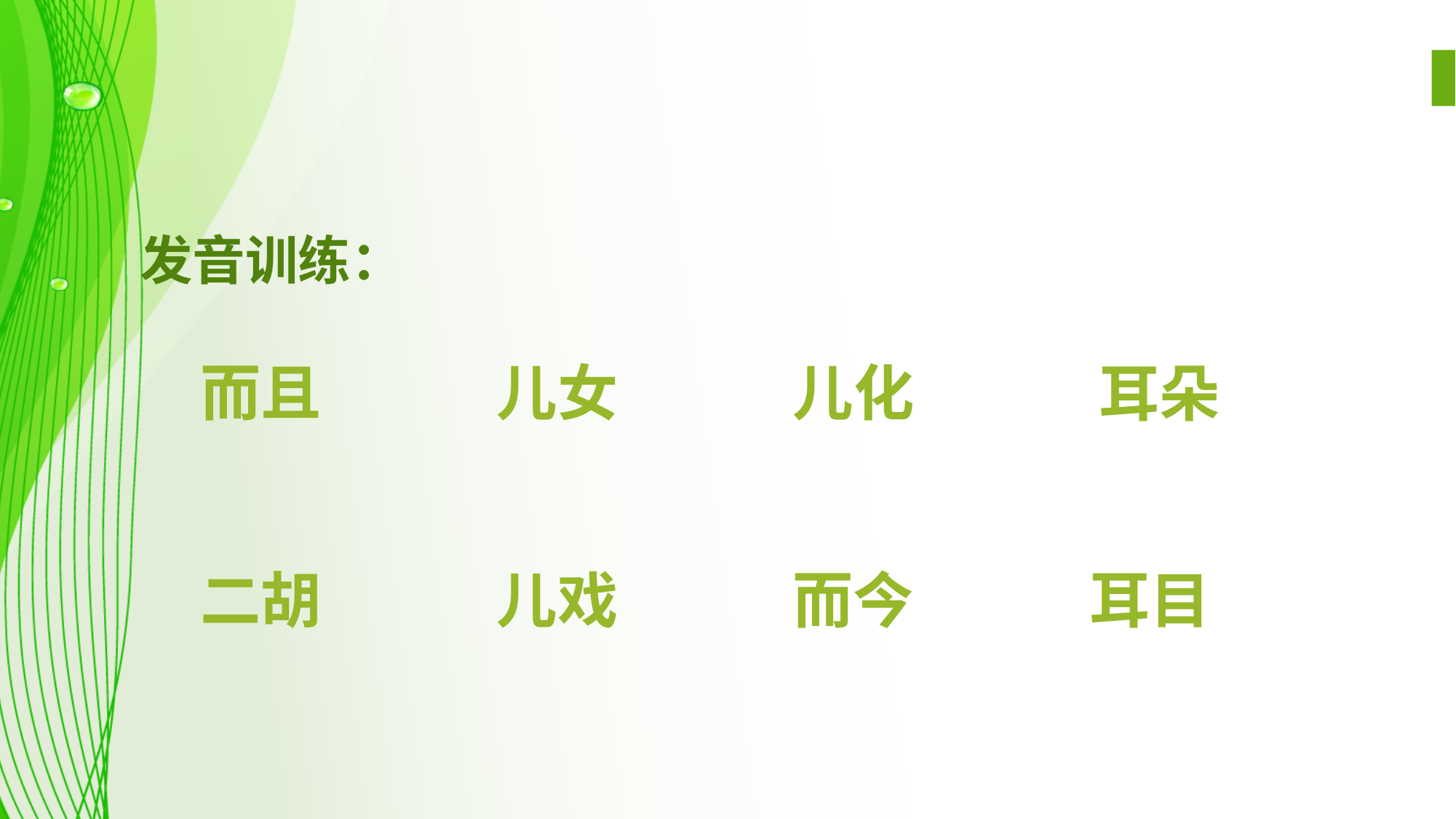

发音训练：
而且
儿女
儿化
耳朵
耳目
而今
儿戏
二胡